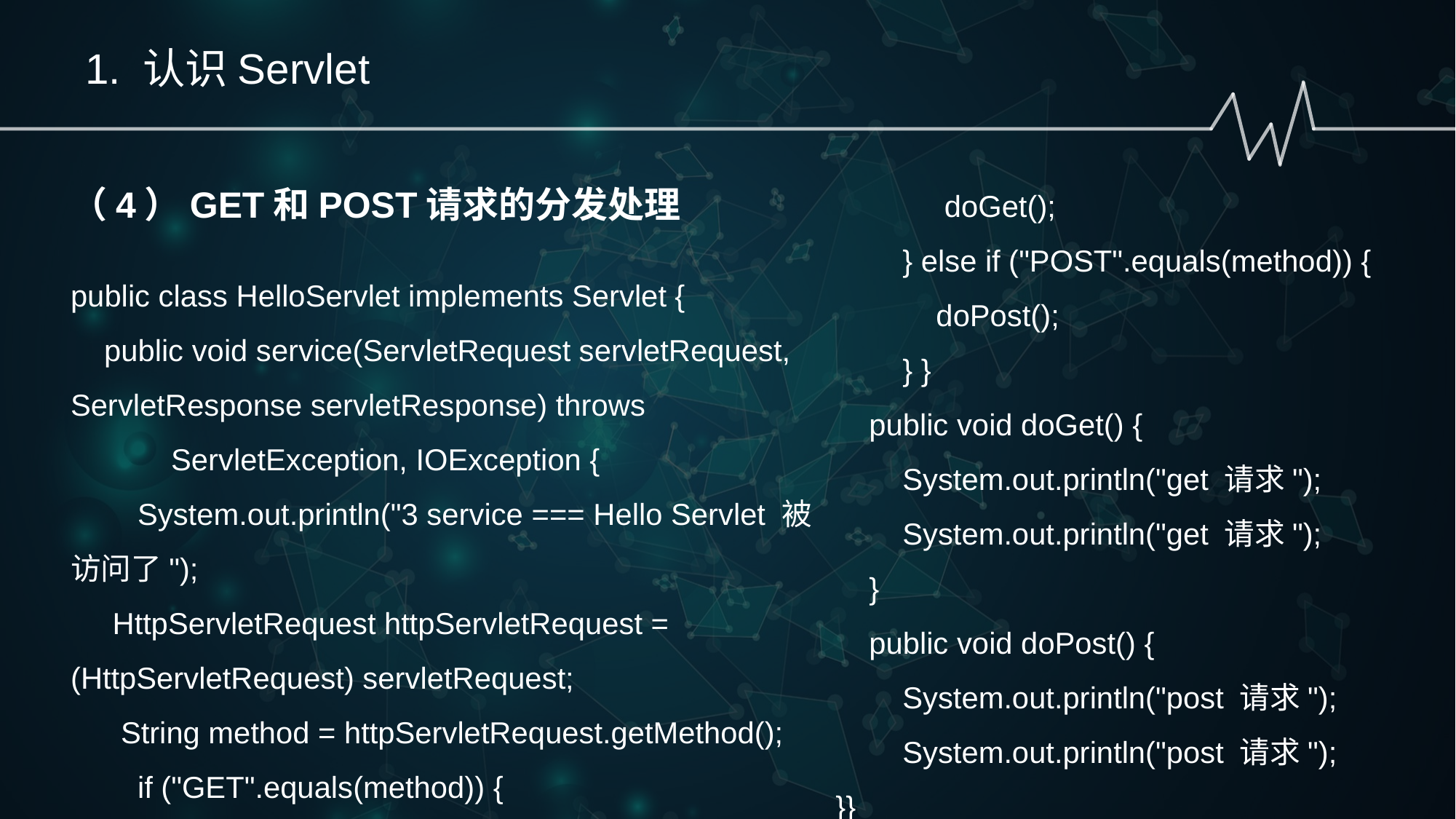

1. 认识Servlet
             doGet();
        } else if ("POST".equals(method)) {
            doPost();
        } }
    public void doGet() {
        System.out.println("get 请求");
        System.out.println("get 请求");
    }
    public void doPost() {
        System.out.println("post 请求");
        System.out.println("post 请求");
}}

（4）GET和POST请求的分发处理

public class HelloServlet implements Servlet {
    public void service(ServletRequest servletRequest, ServletResponse servletResponse) throws
            ServletException, IOException {
        System.out.println("3 service === Hello Servlet 被访问了");
     HttpServletRequest httpServletRequest = (HttpServletRequest) servletRequest;
      String method = httpServletRequest.getMethod();
        if ("GET".equals(method)) {